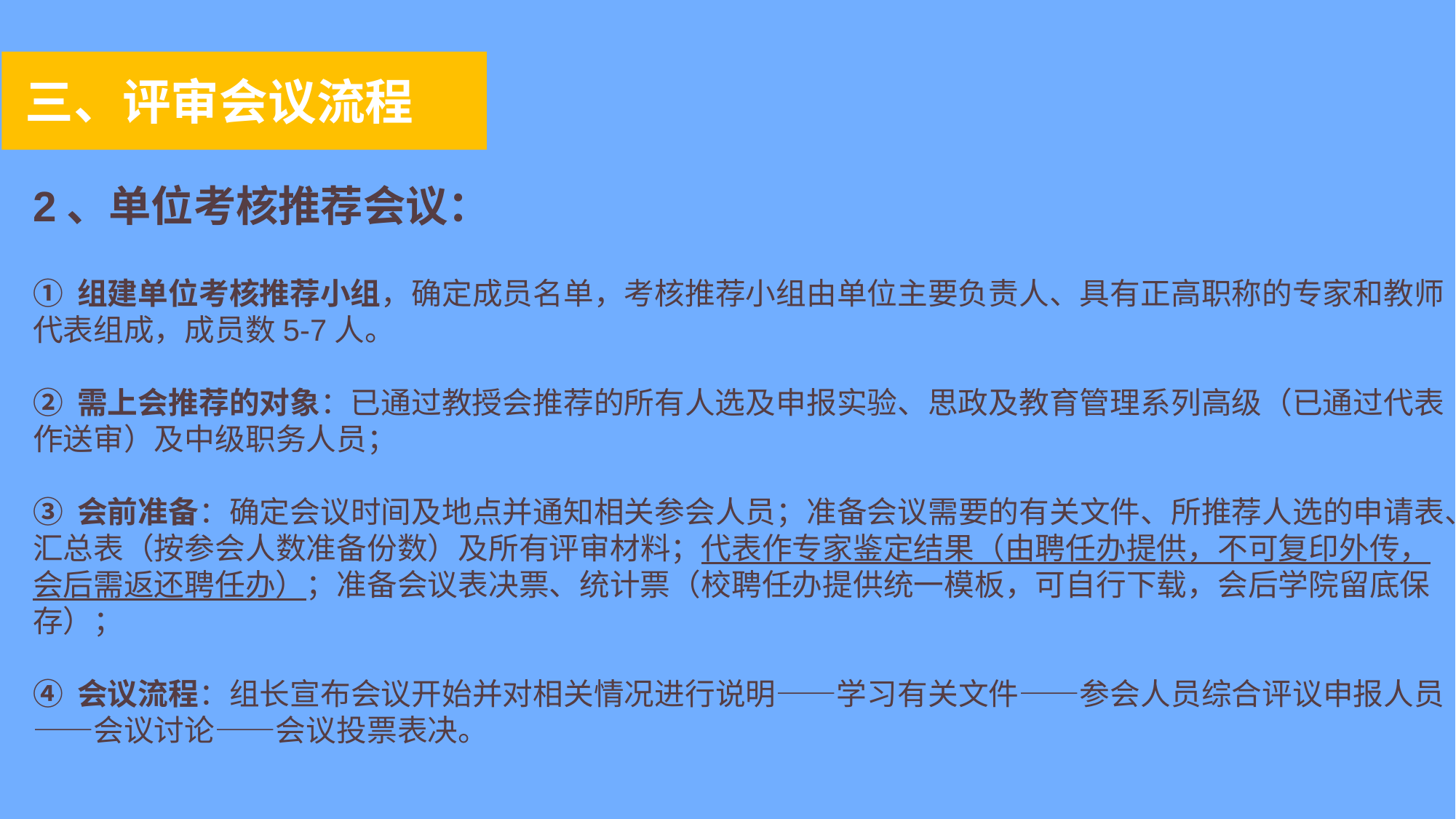

三、评审会议流程
2、单位考核推荐会议：

① 组建单位考核推荐小组，确定成员名单，考核推荐小组由单位主要负责人、具有正高职称的专家和教师代表组成，成员数5-7人。

② 需上会推荐的对象：已通过教授会推荐的所有人选及申报实验、思政及教育管理系列高级（已通过代表作送审）及中级职务人员；

③ 会前准备：确定会议时间及地点并通知相关参会人员；准备会议需要的有关文件、所推荐人选的申请表、汇总表（按参会人数准备份数）及所有评审材料；代表作专家鉴定结果（由聘任办提供，不可复印外传，会后需返还聘任办）；准备会议表决票、统计票（校聘任办提供统一模板，可自行下载，会后学院留底保存）；

④ 会议流程：组长宣布会议开始并对相关情况进行说明——学习有关文件——参会人员综合评议申报人员——会议讨论——会议投票表决。